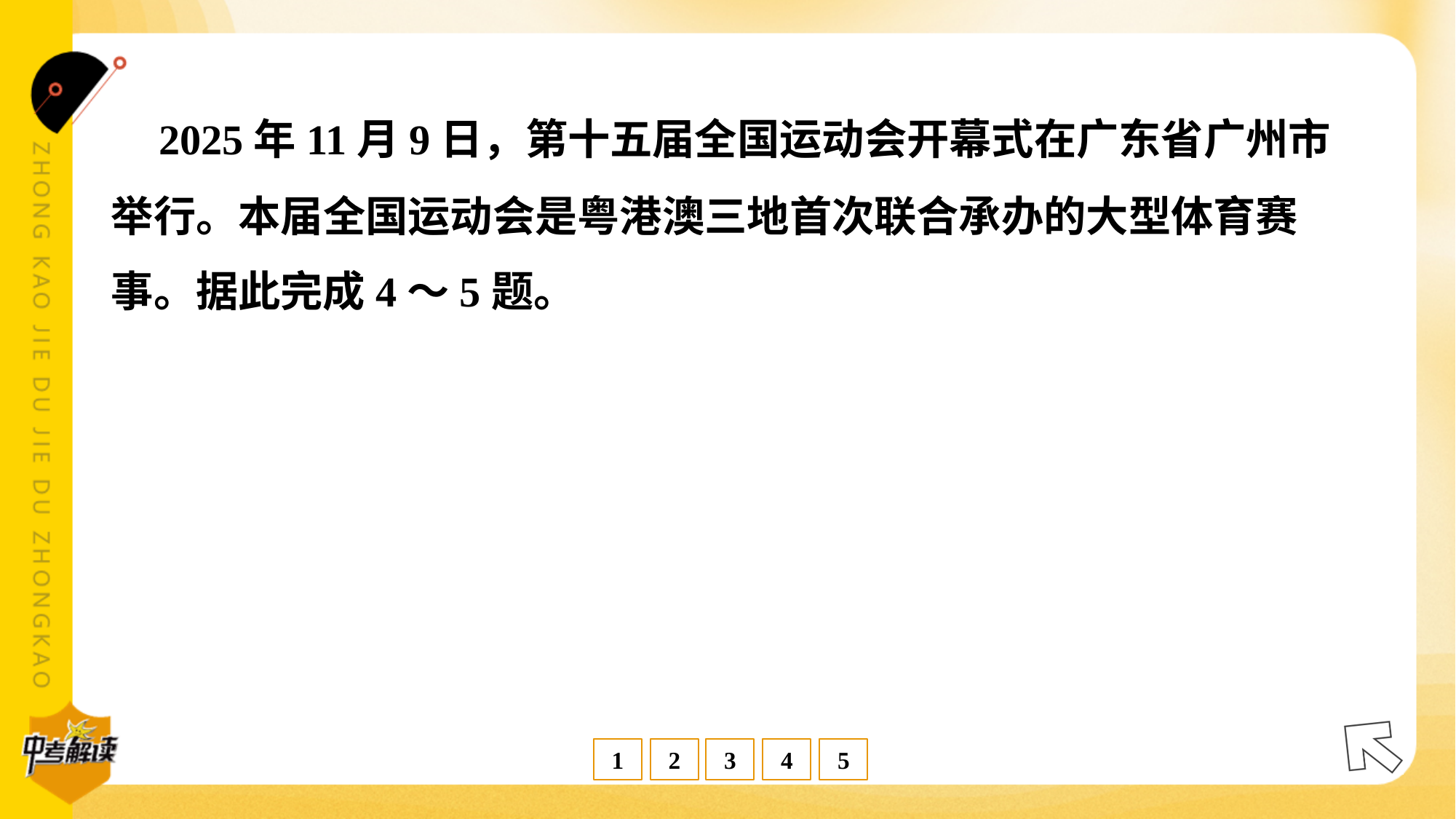

2025年11月9日，第十五届全国运动会开幕式在广东省广州市
举行。本届全国运动会是粤港澳三地首次联合承办的大型体育赛
事。据此完成4～5题。